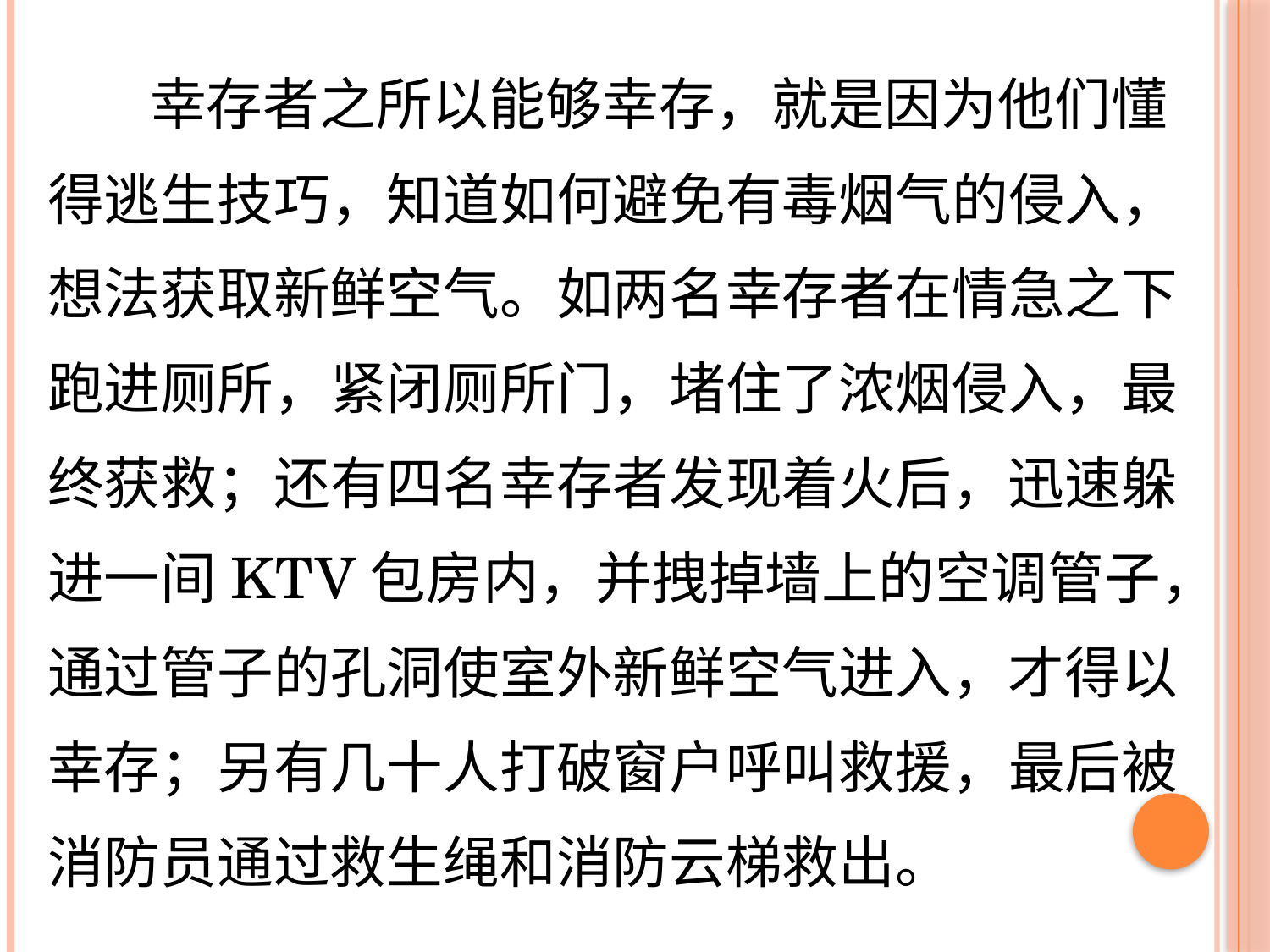

幸存者之所以能够幸存，就是因为他们懂得逃生技巧，知道如何避免有毒烟气的侵入，想法获取新鲜空气。如两名幸存者在情急之下跑进厕所，紧闭厕所门，堵住了浓烟侵入，最终获救；还有四名幸存者发现着火后，迅速躲进一间KTV包房内，并拽掉墙上的空调管子，通过管子的孔洞使室外新鲜空气进入，才得以幸存；另有几十人打破窗户呼叫救援，最后被消防员通过救生绳和消防云梯救出。